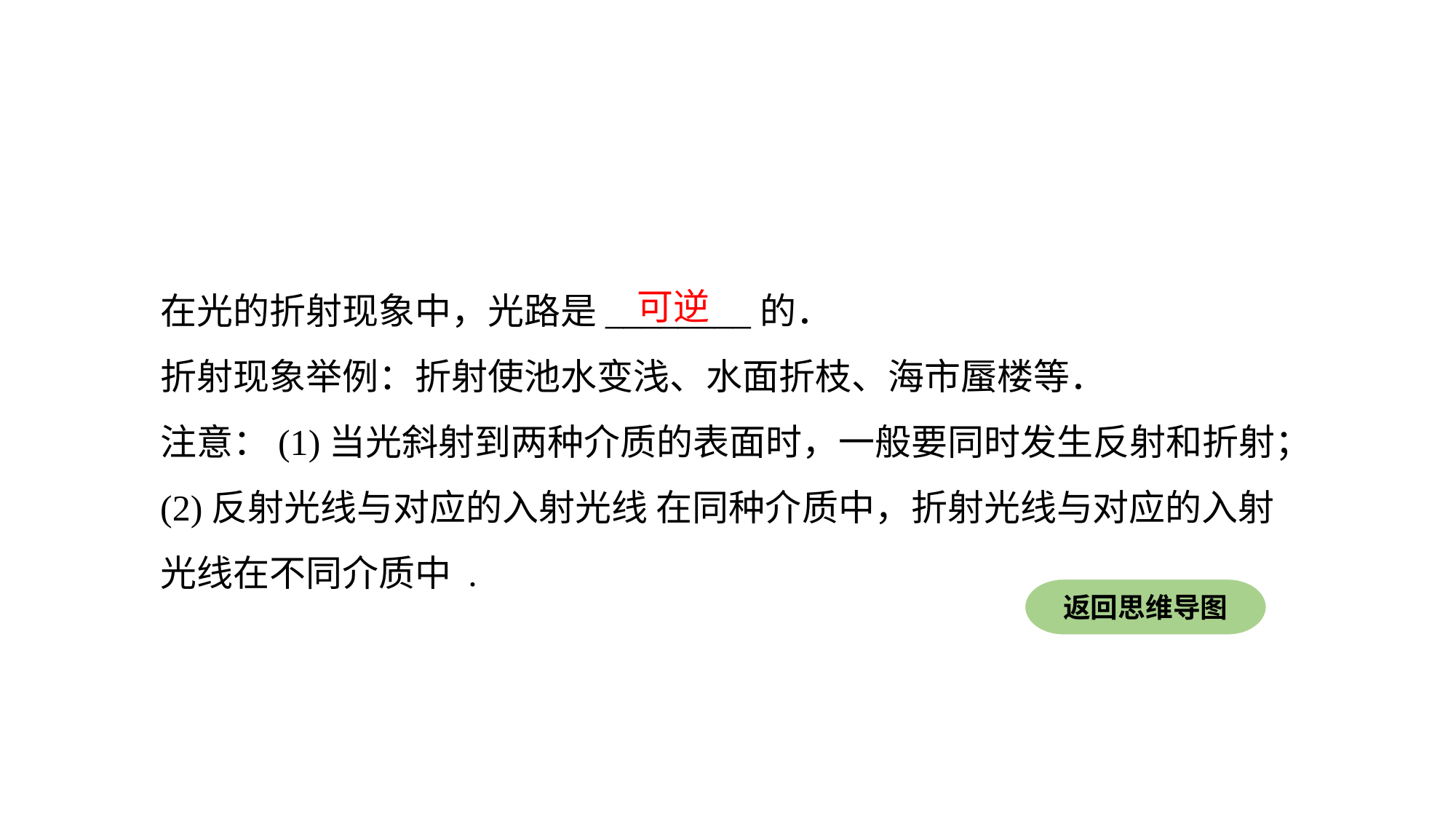

在光的折射现象中，光路是________的．
折射现象举例：折射使池水变浅、水面折枝、海市蜃楼等．
注意：(1)当光斜射到两种介质的表面时，一般要同时发生反射和折射；
(2)反射光线与对应的入射光线 在同种介质中，折射光线与对应的入射光线在不同介质中 .
可逆
返回思维导图